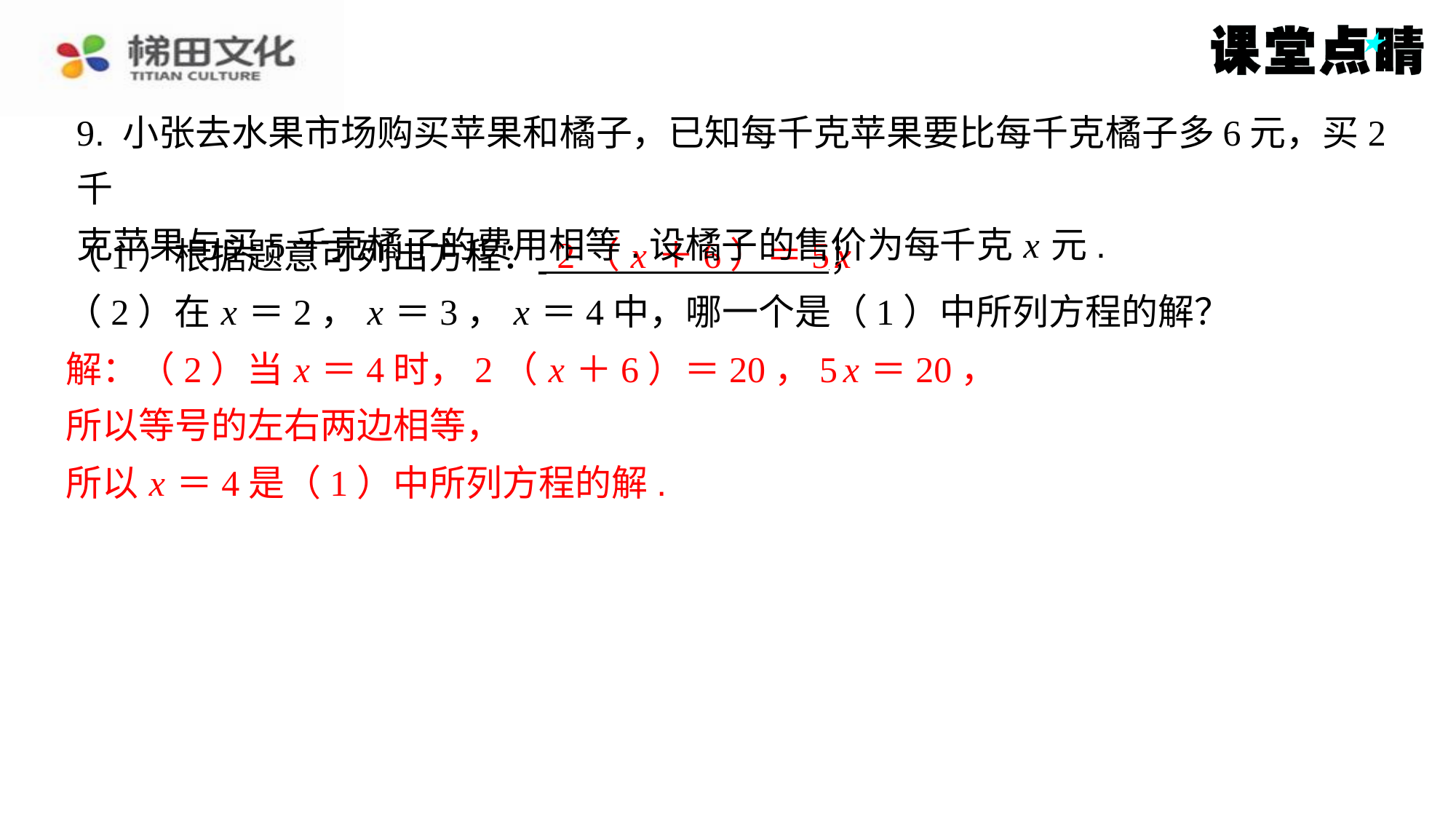

9. 小张去水果市场购买苹果和橘子，已知每千克苹果要比每千克橘子多6元，买2千
克苹果与买5千克橘子的费用相等.设橘子的售价为每千克 x 元.
2（ x ＋6）＝5 x
（1）根据题意可列出方程：                                            ⁠；
（2）在 x ＝2， x ＝3， x ＝4中，哪一个是（1）中所列方程的解？
解：（2）当 x ＝4时，2（ x ＋6）＝20，5 x ＝20，
所以等号的左右两边相等，
所以 x ＝4是（1）中所列方程的解.
解：（2）当 x ＝4时，2（ x ＋6）＝20，5 x ＝20，
所以等号的左右两边相等，
所以 x ＝4是（1）中所列方程的解.